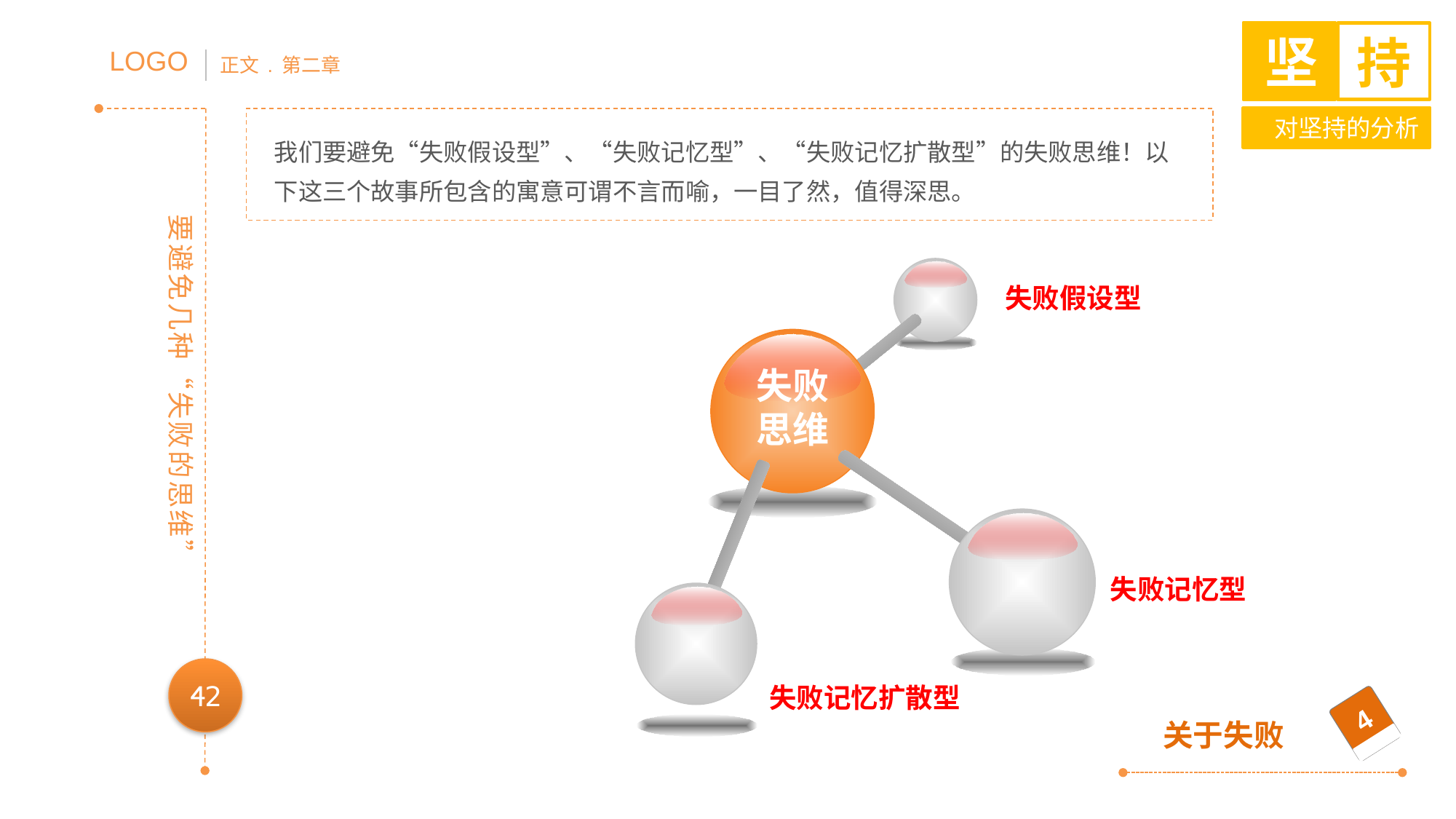

4

我们要避免“失败假设型”、“失败记忆型”、“失败记忆扩散型”的失败思维！以下这三个故事所包含的寓意可谓不言而喻，一目了然，值得深思。
要避免几种“失败的思维”

失败假设型
失败记忆型
失败记忆扩散型
失败
思维
关于失败

4